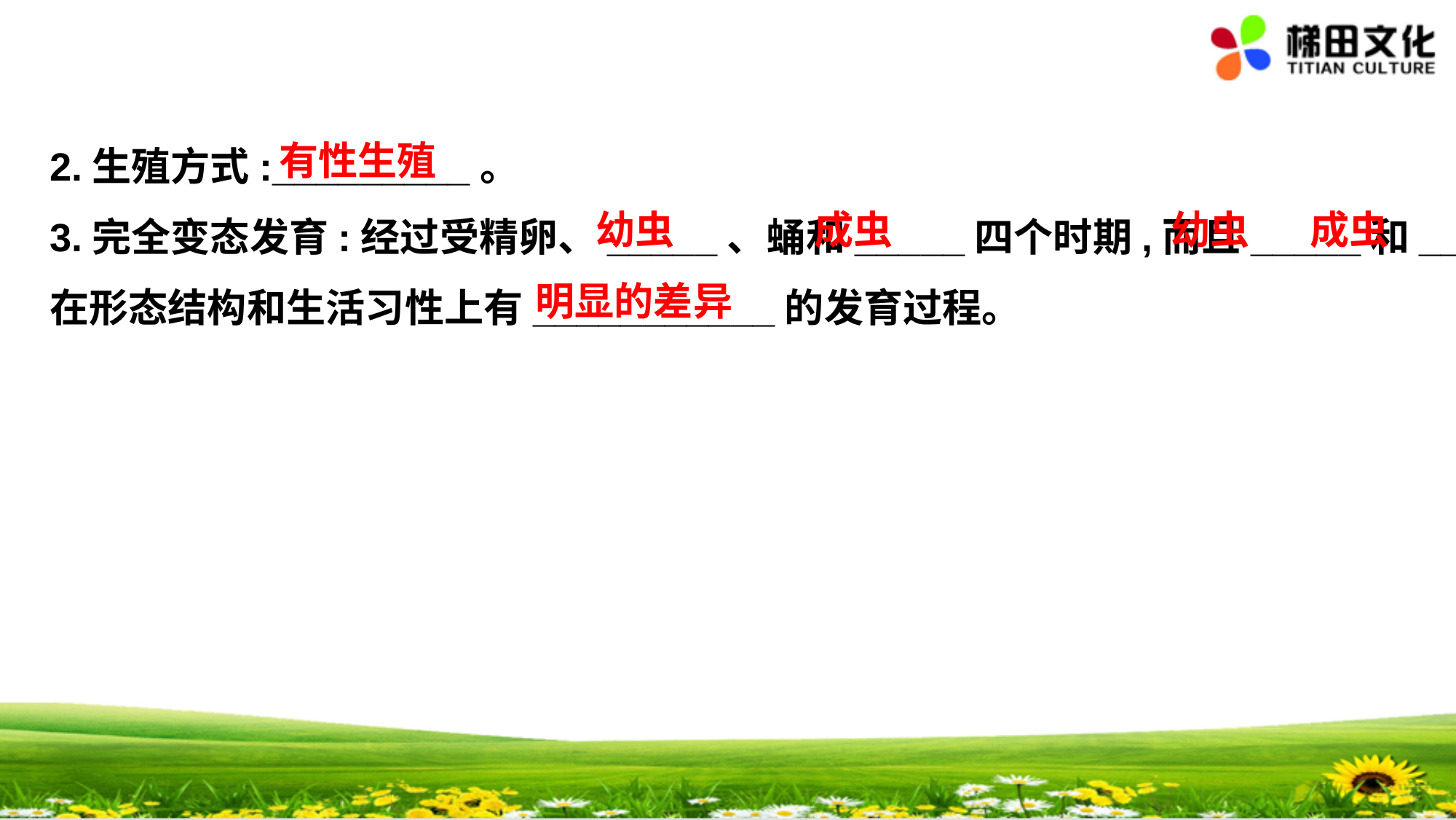

有性生殖
2.生殖方式:_________。
3.完全变态发育:经过受精卵、_____、蛹和_____四个时期,而且_____和_____
在形态结构和生活习性上有___________的发育过程。
幼虫
成虫
幼虫
成虫
明显的差异